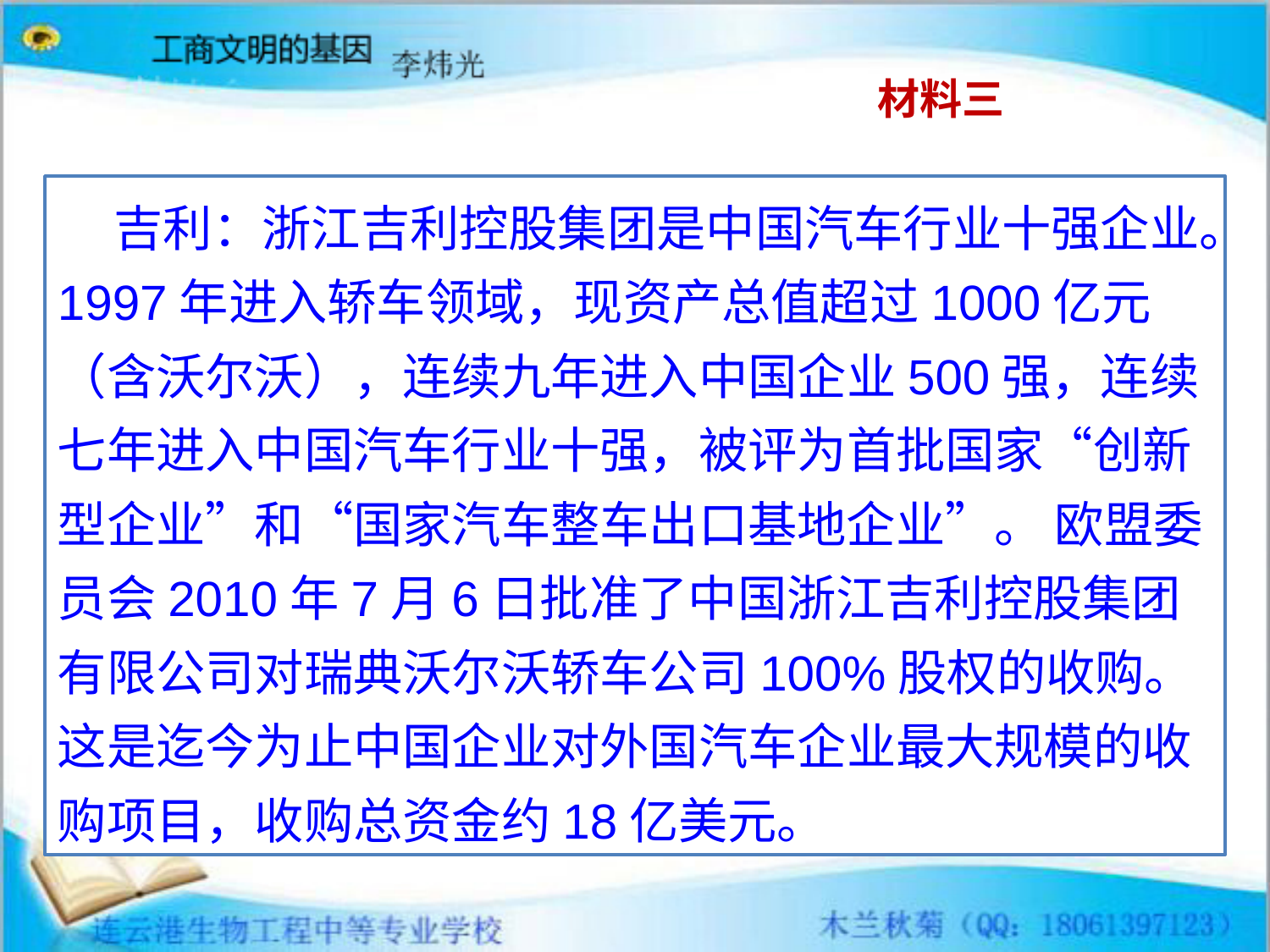

材料三
    吉利：浙江吉利控股集团是中国汽车行业十强企业。1997年进入轿车领域，现资产总值超过1000亿元（含沃尔沃），连续九年进入中国企业500强，连续七年进入中国汽车行业十强，被评为首批国家“创新型企业”和“国家汽车整车出口基地企业”。 欧盟委员会2010年7月6日批准了中国浙江吉利控股集团有限公司对瑞典沃尔沃轿车公司100%股权的收购。这是迄今为止中国企业对外国汽车企业最大规模的收购项目，收购总资金约18亿美元。